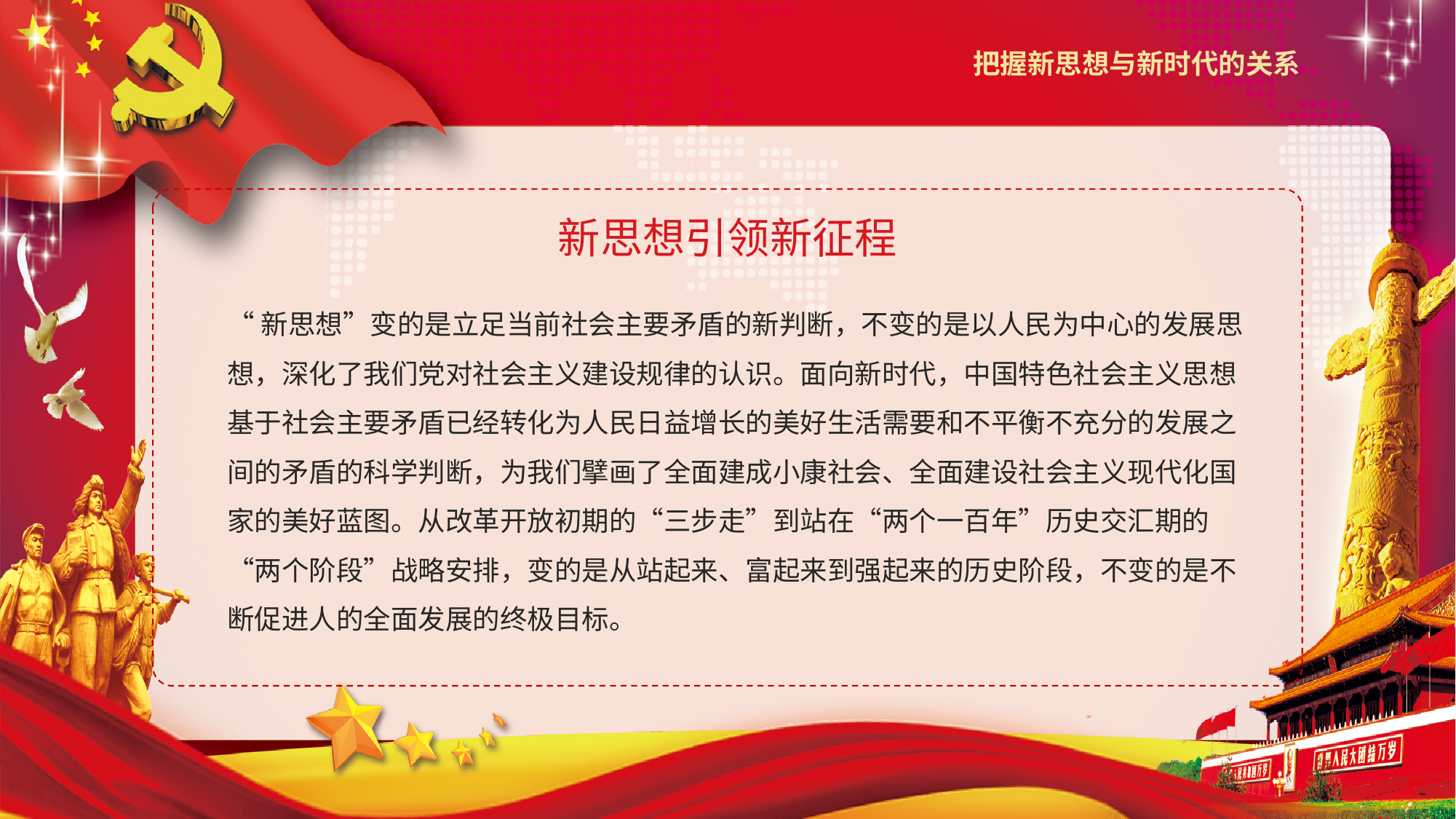

把握新思想与新时代的关系

新思想引领新征程
“新思想”变的是立足当前社会主要矛盾的新判断，不变的是以人民为中心的发展思想，深化了我们党对社会主义建设规律的认识。面向新时代，中国特色社会主义思想基于社会主要矛盾已经转化为人民日益增长的美好生活需要和不平衡不充分的发展之间的矛盾的科学判断，为我们擘画了全面建成小康社会、全面建设社会主义现代化国家的美好蓝图。从改革开放初期的“三步走”到站在“两个一百年”历史交汇期的“两个阶段”战略安排，变的是从站起来、富起来到强起来的历史阶段，不变的是不断促进人的全面发展的终极目标。